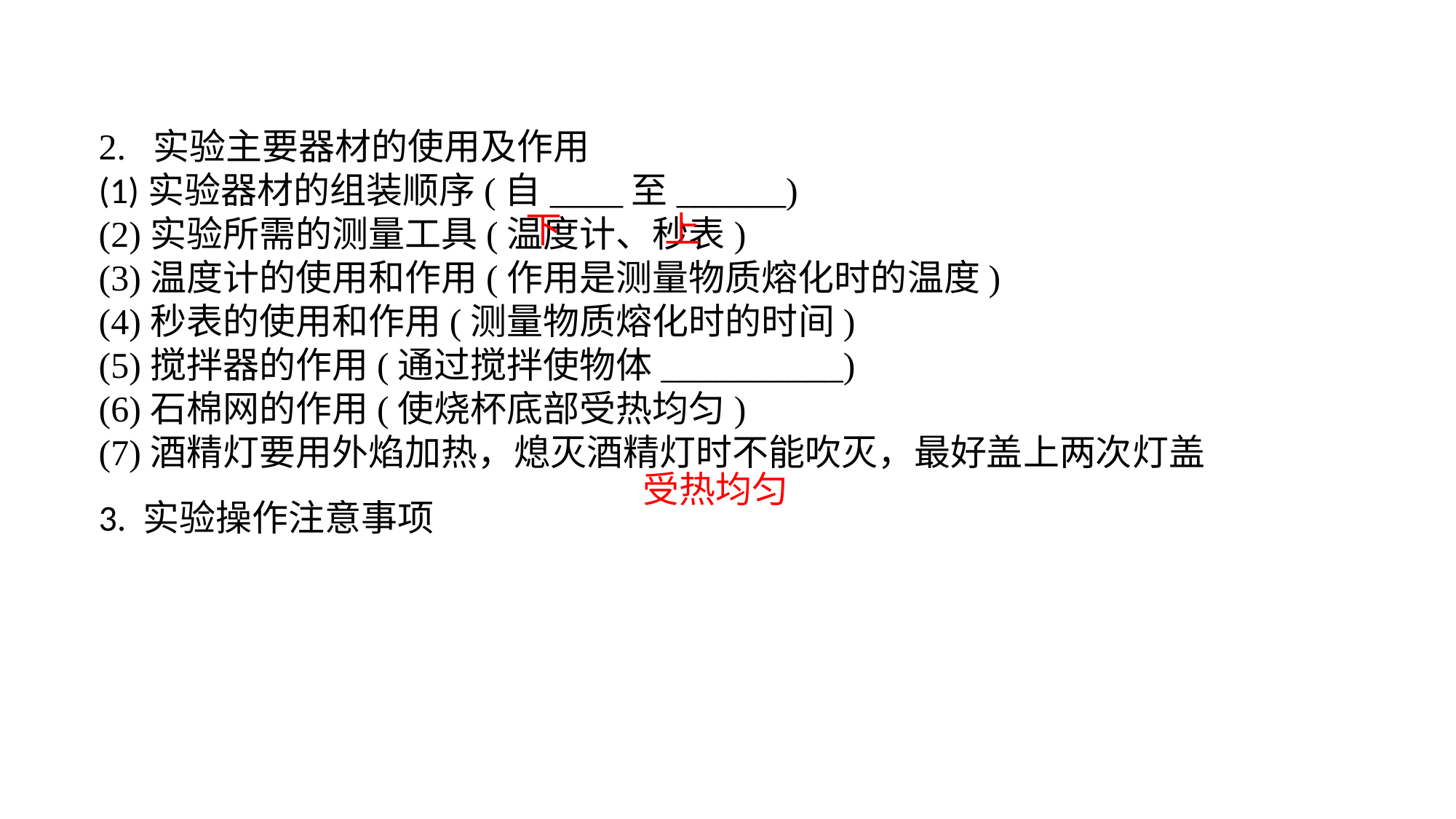

2.  实验主要器材的使用及作用(1)实验器材的组装顺序(自____至______)(2)实验所需的测量工具(温度计、秒表)(3)温度计的使用和作用(作用是测量物质熔化时的温度)(4)秒表的使用和作用(测量物质熔化时的时间)(5)搅拌器的作用(通过搅拌使物体__________)(6)石棉网的作用(使烧杯底部受热均匀)(7)酒精灯要用外焰加热，熄灭酒精灯时不能吹灭，最好盖上两次灯盖3. 实验操作注意事项
下
上
受热均匀